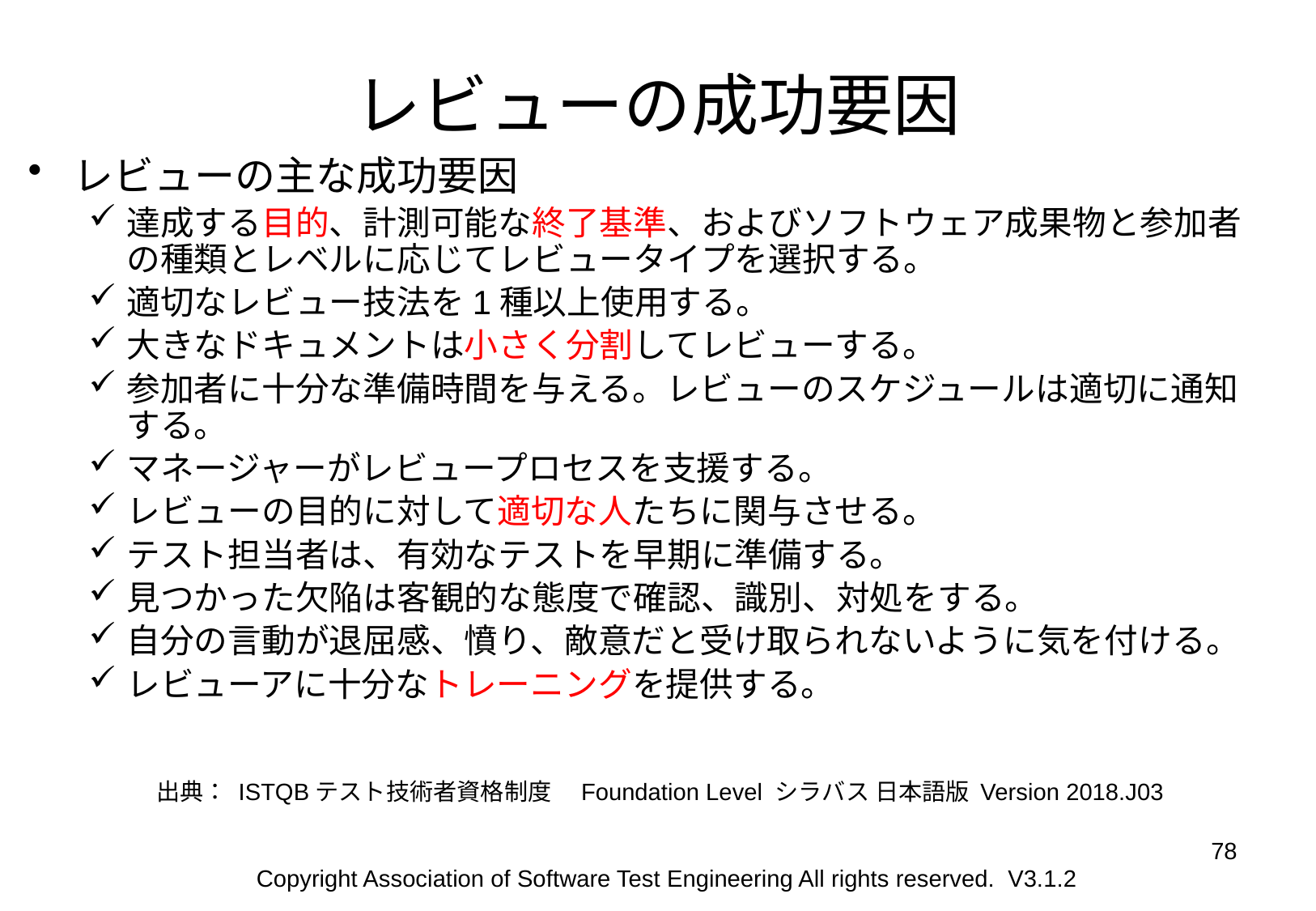

レビューの成功要因
レビューの主な成功要因
達成する目的、計測可能な終了基準、およびソフトウェア成果物と参加者の種類とレベルに応じてレビュータイプを選択する。
適切なレビュー技法を1種以上使用する。
大きなドキュメントは小さく分割してレビューする。
参加者に十分な準備時間を与える。レビューのスケジュールは適切に通知する。
マネージャーがレビュープロセスを支援する。
レビューの目的に対して適切な人たちに関与させる。
テスト担当者は、有効なテストを早期に準備する。
見つかった欠陥は客観的な態度で確認、識別、対処をする。
自分の言動が退屈感、憤り、敵意だと受け取られないように気を付ける。
レビューアに十分なトレーニングを提供する。
出典： ISTQBテスト技術者資格制度　Foundation Level シラバス 日本語版 Version 2018.J03
78
Copyright Association of Software Test Engineering All rights reserved.  V3.1.2